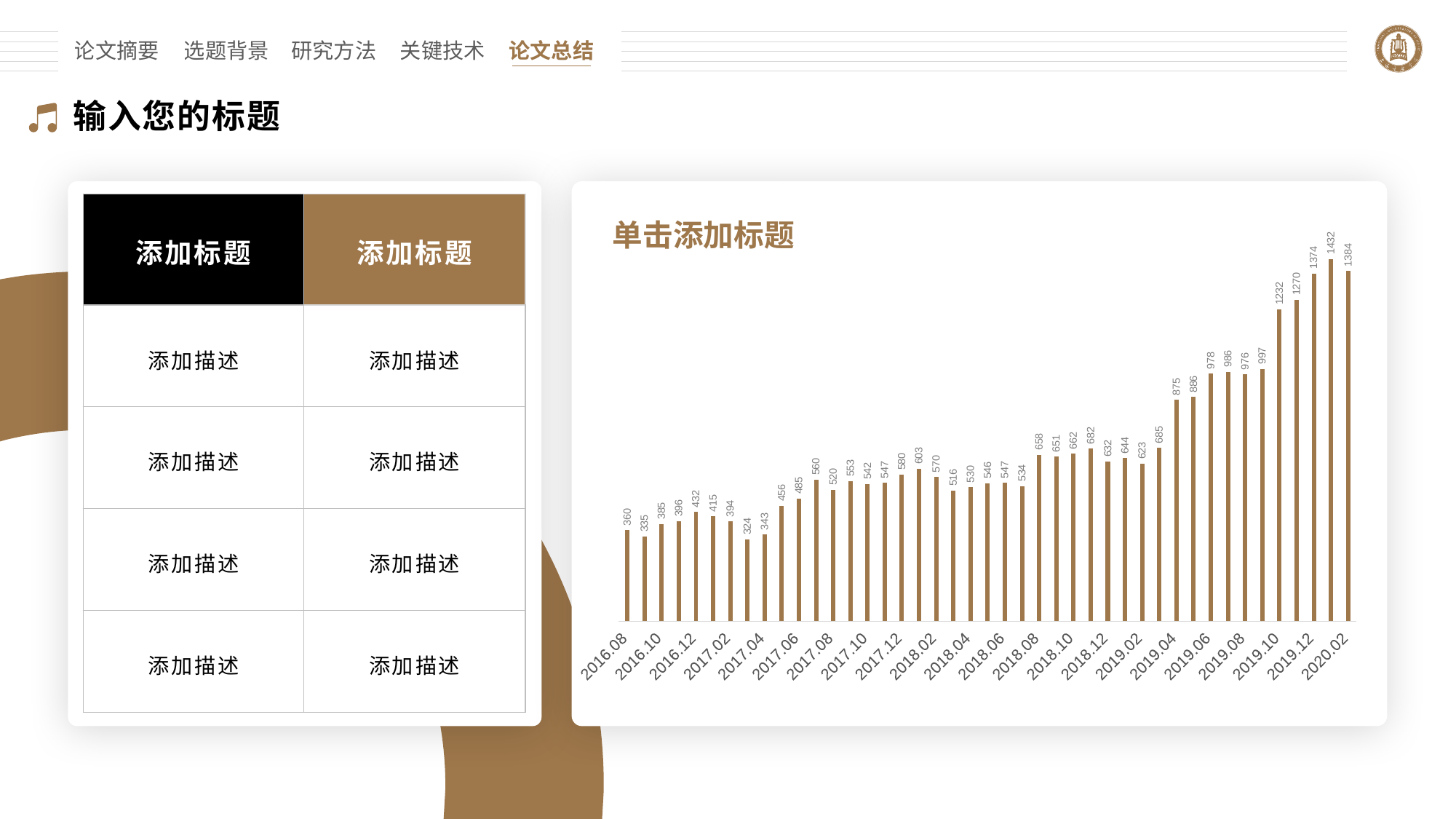

论文摘要
选题背景
研究方法
关键技术
论文总结
输入您的标题

### Chart

| Category | 系列 1 |
|---|---|
| 2016.08 | 360.0 |
| 2016.09 | 335.0 |
| 2016.1 | 385.0 |
| 2016.11 | 396.0 |
| 2016.12 | 432.0 |
| 2017.01 | 415.0 |
| 2017.02 | 394.0 |
| 2017.03 | 324.0 |
| 2017.04 | 343.0 |
| 2017.05 | 456.0 |
| 2017.06 | 485.0 |
| 2017.07 | 560.0 |
| 2017.08 | 520.0 |
| 2017.09 | 553.0 |
| 2017.1 | 542.0 |
| 2017.11 | 547.0 |
| 2017.12 | 580.0 |
| 2018.01 | 603.0 |
| 2018.02 | 570.0 |
| 2018.03 | 516.0 |
| 2018.04 | 530.0 |
| 2018.05 | 546.0 |
| 2018.06 | 547.0 |
| 2018.07 | 534.0 |
| 2018.08 | 658.0 |
| 2018.09 | 651.0 |
| 2018.1 | 662.0 |
| 2018.11 | 682.0 |
| 2018.12 | 632.0 |
| 2019.01 | 644.0 |
| 2019.02 | 623.0 |
| 2019.03 | 685.0 |
| 2019.04 | 875.0 |
| 2019.05 | 886.0 |
| 2019.06 | 978.0 |
| 2019.07 | 986.0 |
| 2019.08 | 976.0 |
| 2019.09 | 997.0 |
| 2019.1 | 1232.0 |
| 2019.11 | 1270.0 |
| 2019.12 | 1374.0 |
| 2020.01 | 1432.0 |
| 2020.02 | 1384.0 |

| 添加标题 | 添加标题 |
| --- | --- |
| 添加描述 | 添加描述 |
| 添加描述 | 添加描述 |
| 添加描述 | 添加描述 |
| 添加描述 | 添加描述 |
单击添加标题